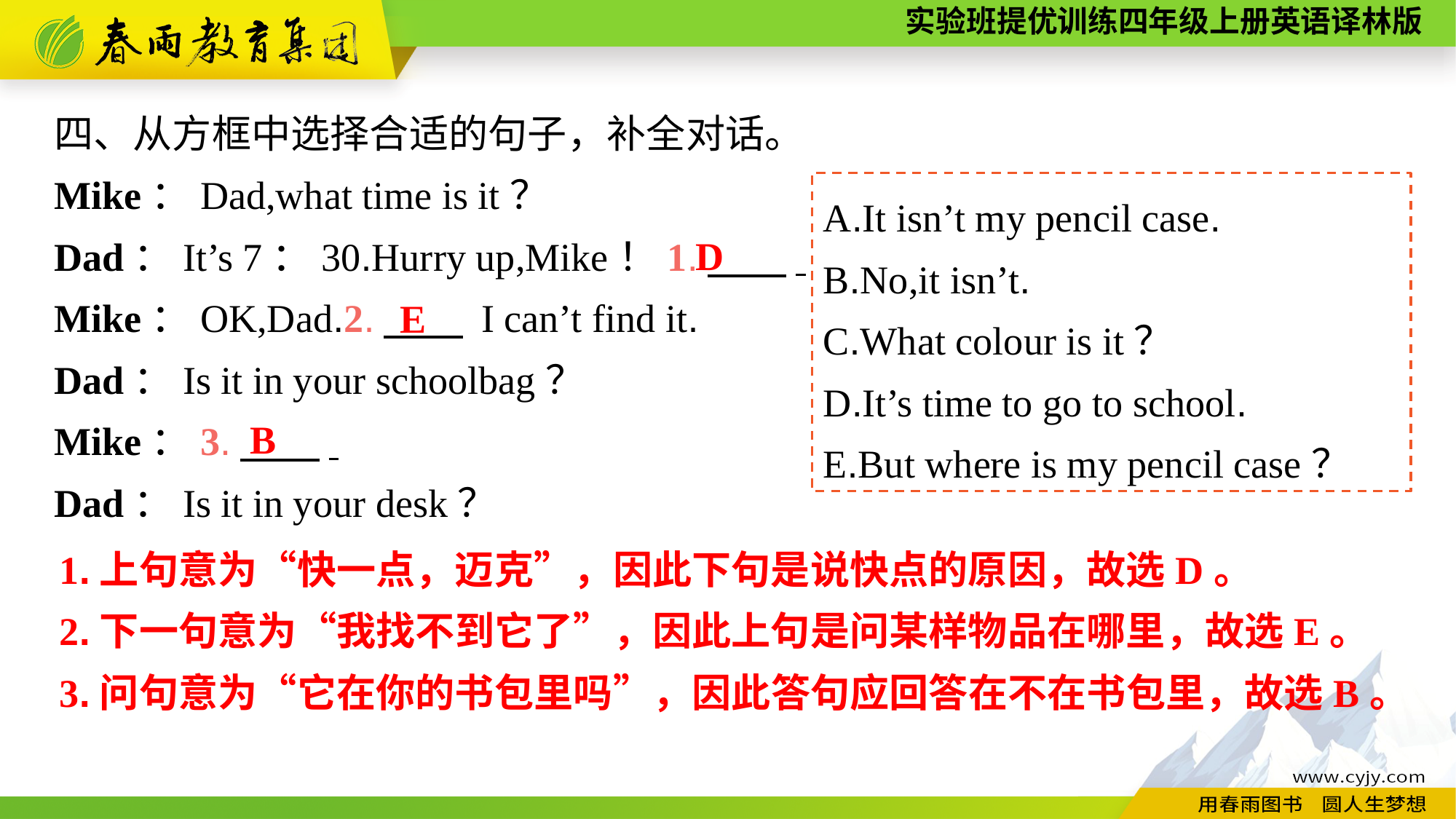

四、从方框中选择合适的句子，补全对话。
Mike：Dad,what time is it？
Dad：It’s 7：30.Hurry up,Mike！1.　　.
Mike：OK,Dad.2.　　 I can’t find it.
Dad：Is it in your schoolbag？
Mike：3.　　.
Dad：Is it in your desk？
A.It isn’t my pencil case.
B.No,it isn’t.
C.What colour is it？
D.It’s time to go to school.
E.But where is my pencil case？
D
E
B
1.上句意为“快一点，迈克”，因此下句是说快点的原因，故选D。
2.下一句意为“我找不到它了”，因此上句是问某样物品在哪里，故选E。
3.问句意为“它在你的书包里吗”，因此答句应回答在不在书包里，故选B。